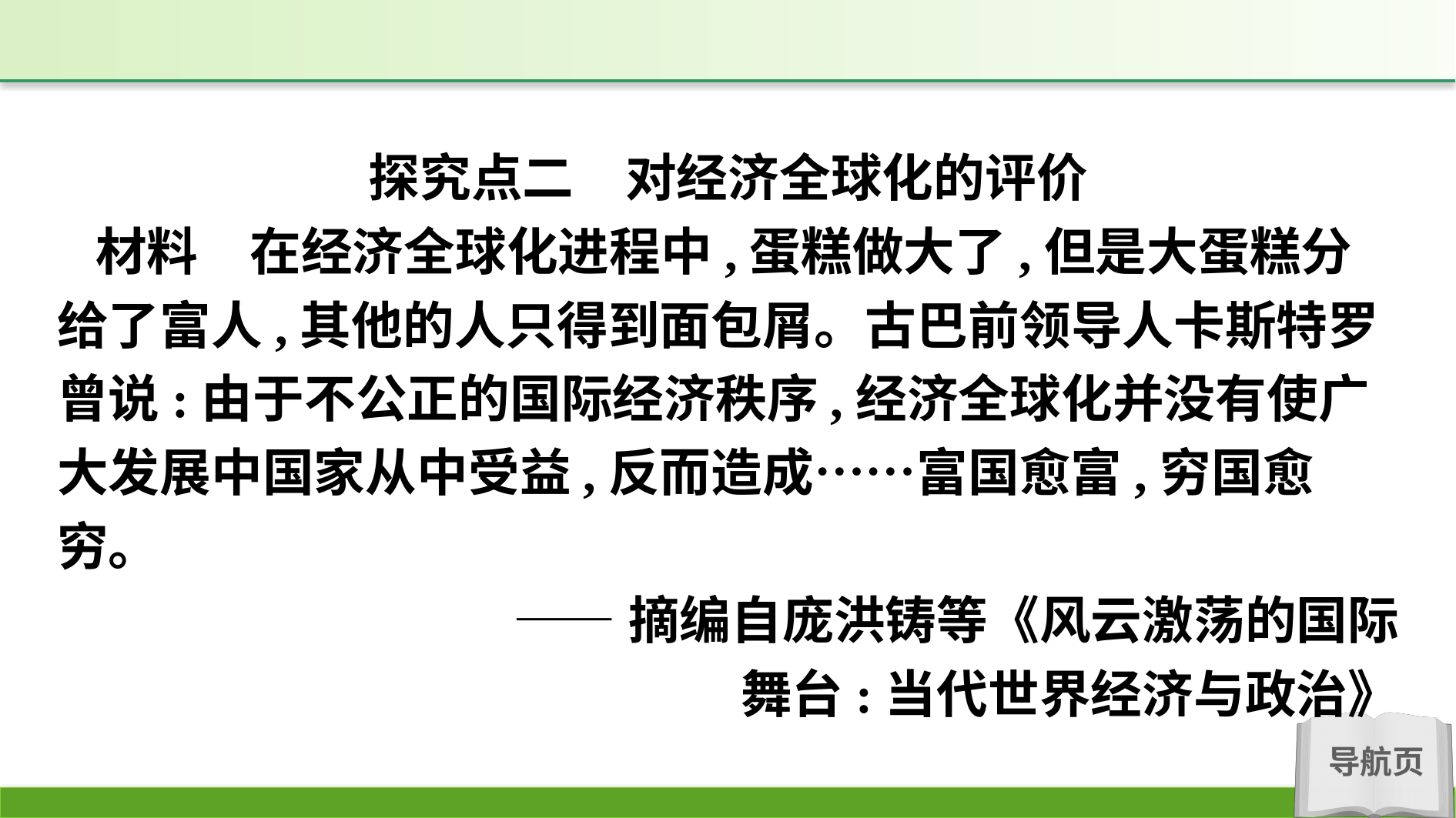

探究点二　对经济全球化的评价
材料　在经济全球化进程中,蛋糕做大了,但是大蛋糕分给了富人,其他的人只得到面包屑。古巴前领导人卡斯特罗曾说:由于不公正的国际经济秩序,经济全球化并没有使广大发展中国家从中受益,反而造成……富国愈富,穷国愈穷。
——摘编自庞洪铸等《风云激荡的国际
舞台:当代世界经济与政治》